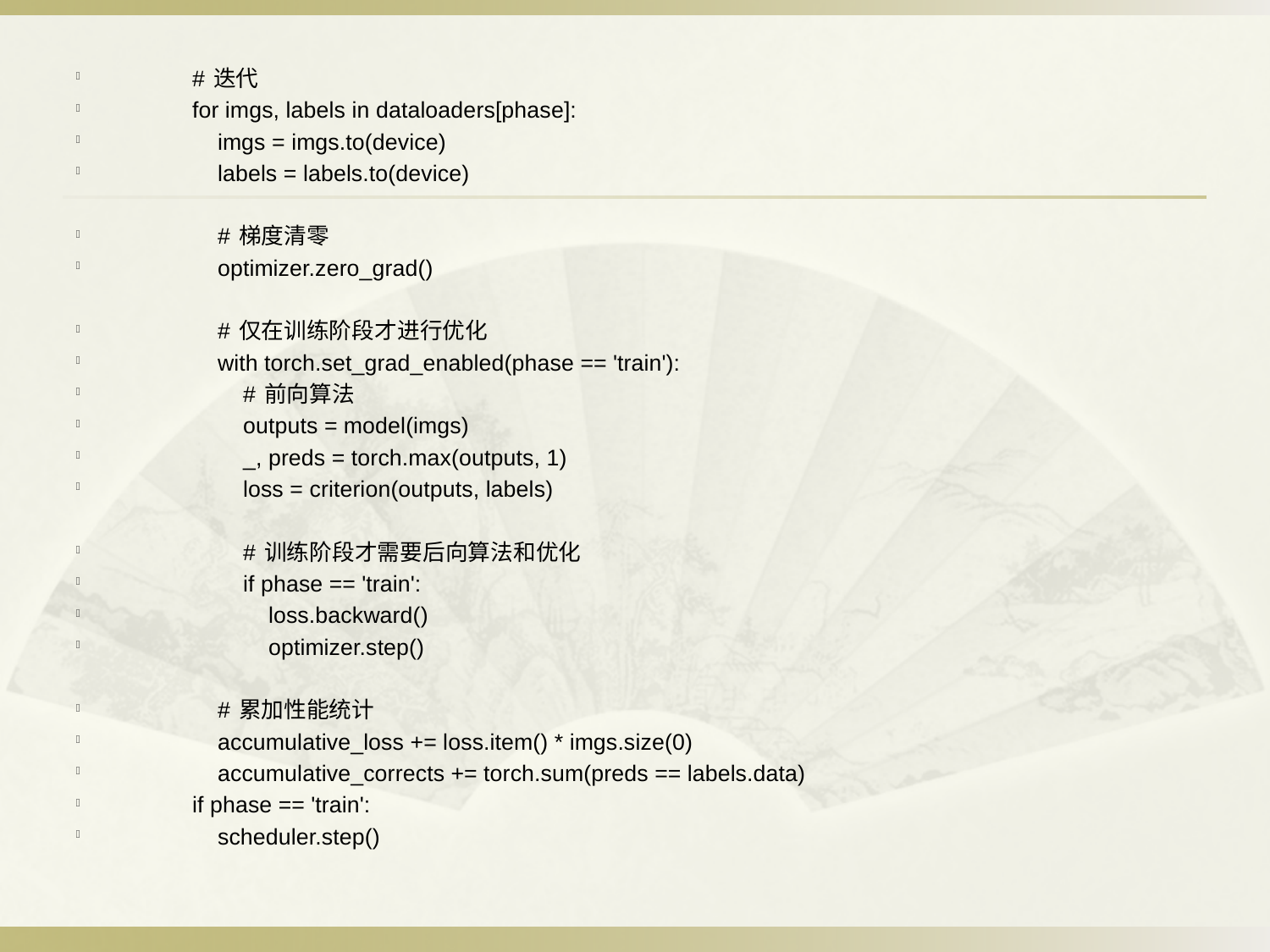

# 迭代
            for imgs, labels in dataloaders[phase]:
                imgs = imgs.to(device)
                labels = labels.to(device)

                # 梯度清零
                optimizer.zero_grad()

                # 仅在训练阶段才进行优化
                with torch.set_grad_enabled(phase == 'train'):
                    # 前向算法
                    outputs = model(imgs)
                    _, preds = torch.max(outputs, 1)
                    loss = criterion(outputs, labels)

                    # 训练阶段才需要后向算法和优化
                    if phase == 'train':
                        loss.backward()
                        optimizer.step()

                # 累加性能统计
                accumulative_loss += loss.item() * imgs.size(0)
                accumulative_corrects += torch.sum(preds == labels.data)
            if phase == 'train':
                scheduler.step()